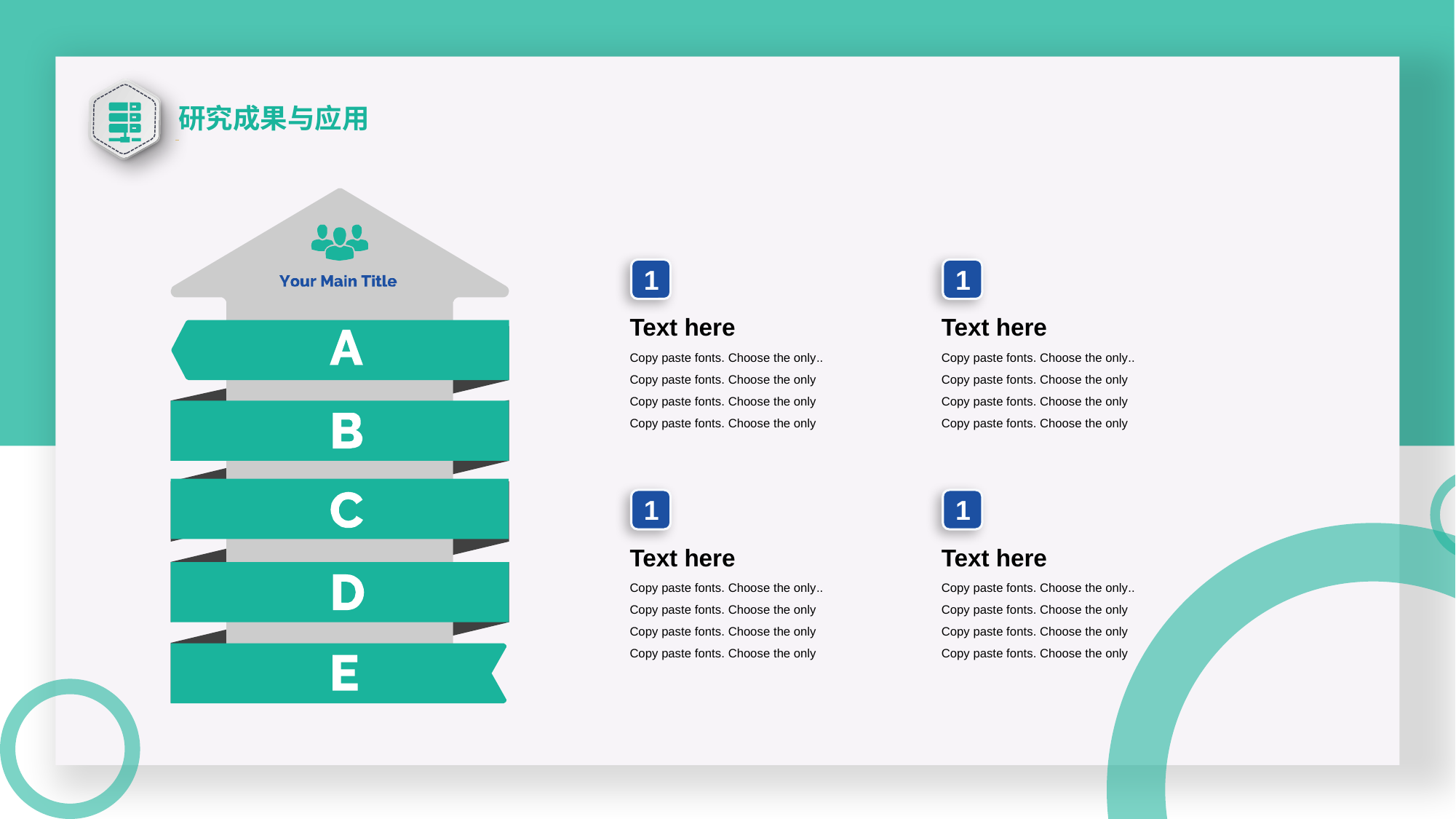

研究成果与应用

1
Text here
Copy paste fonts. Choose the only..
Copy paste fonts. Choose the only
Copy paste fonts. Choose the only
Copy paste fonts. Choose the only
1
Text here
Copy paste fonts. Choose the only..
Copy paste fonts. Choose the only
Copy paste fonts. Choose the only
Copy paste fonts. Choose the only

1
Text here
Copy paste fonts. Choose the only..
Copy paste fonts. Choose the only
Copy paste fonts. Choose the only
Copy paste fonts. Choose the only
1
Text here
Copy paste fonts. Choose the only..
Copy paste fonts. Choose the only
Copy paste fonts. Choose the only
Copy paste fonts. Choose the only